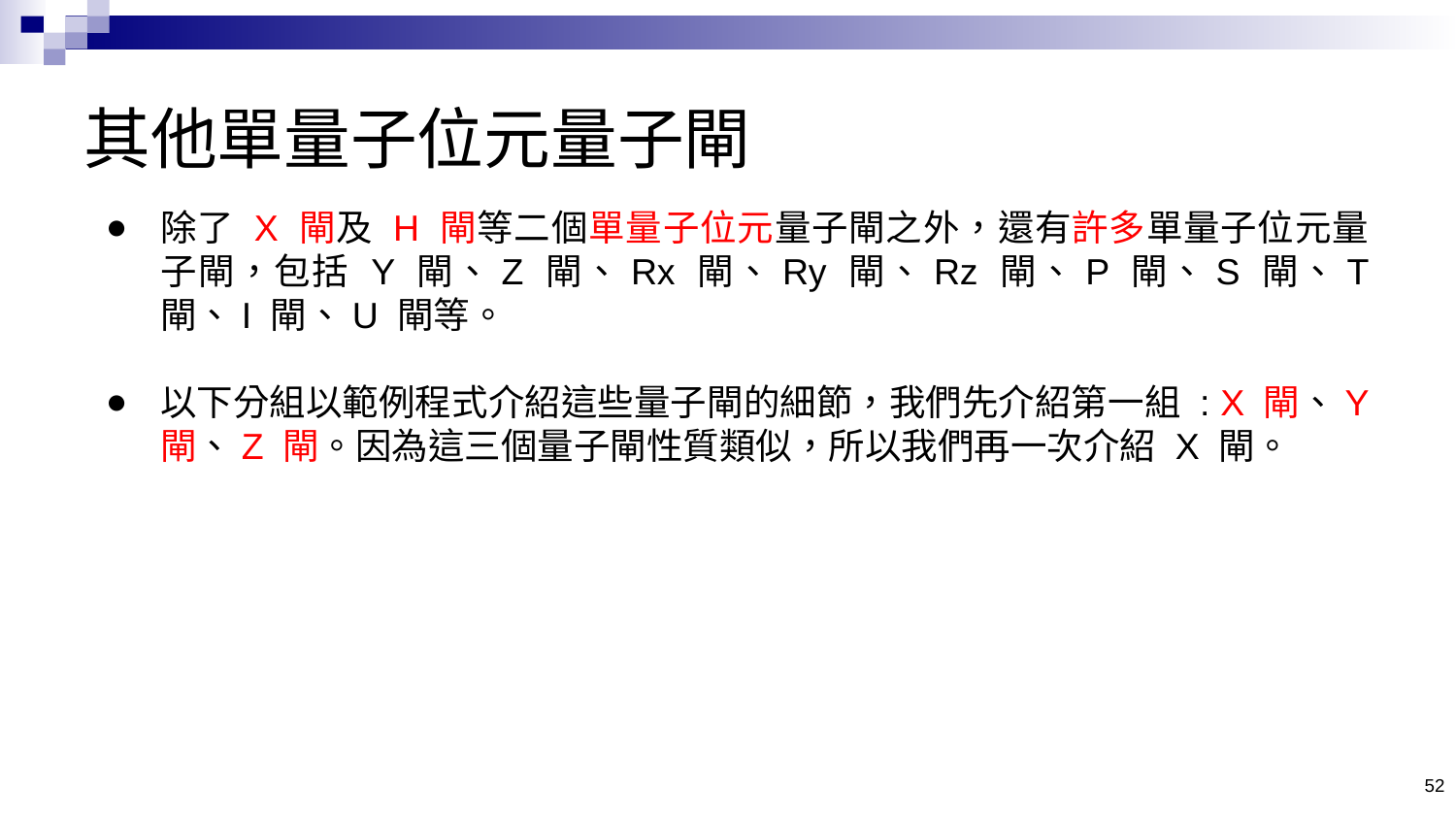

# 其他單量子位元量子閘
除了 X 閘及 H 閘等二個單量子位元量子閘之外，還有許多單量子位元量子閘，包括 Y 閘、Z 閘、Rx 閘、Ry 閘、Rz 閘、P 閘、S 閘、T 閘、I 閘、U 閘等。

以下分組以範例程式介紹這些量子閘的細節，我們先介紹第一組 : X 閘、Y 閘、Z 閘。因為這三個量子閘性質類似，所以我們再一次介紹 X 閘。

52